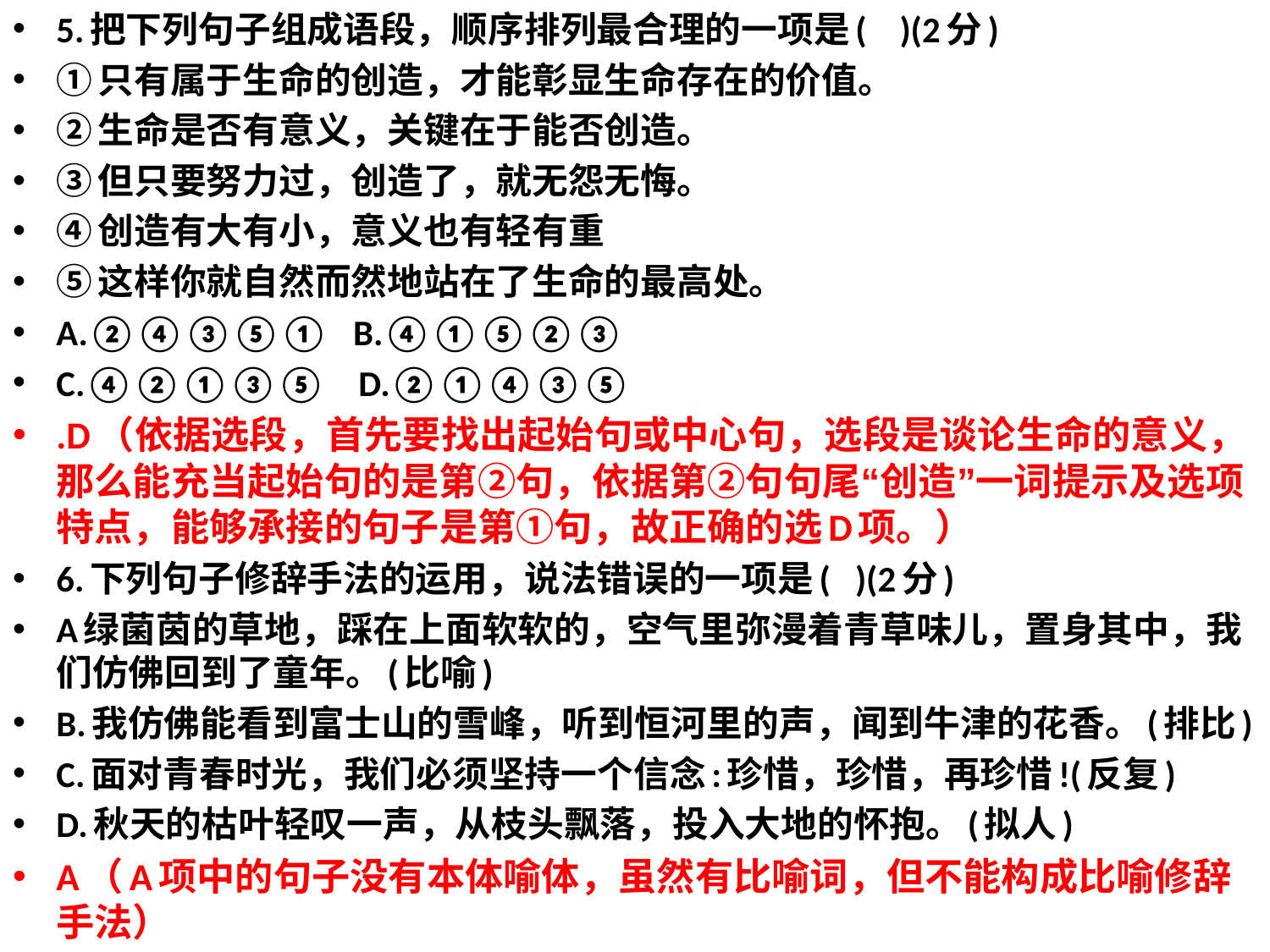

5.把下列句子组成语段，顺序排列最合理的一项是(    )(2分)
①只有属于生命的创造，才能彰显生命存在的价值。
②生命是否有意义，关键在于能否创造。
③但只要努力过，创造了，就无怨无悔。
④创造有大有小，意义也有轻有重
⑤这样你就自然而然地站在了生命的最高处。
A.②④③⑤①   B.④①⑤②③
C.④②①③⑤    D.②①④③⑤
.D（依据选段，首先要找出起始句或中心句，选段是谈论生命的意义，那么能充当起始句的是第②句，依据第②句句尾“创造”一词提示及选项特点，能够承接的句子是第①句，故正确的选D项。）
6.下列句子修辞手法的运用，说法错误的一项是(   )(2分)
A绿菌茵的草地，踩在上面软软的，空气里弥漫着青草味儿，置身其中，我们仿佛回到了童年。(比喻)
B.我仿佛能看到富士山的雪峰，听到恒河里的声，闻到牛津的花香。(排比)
C.面对青春时光，我们必须坚持一个信念:珍惜，珍惜，再珍惜!(反复)
D.秋天的枯叶轻叹一声，从枝头飘落，投入大地的怀抱。(拟人)
A（A项中的句子没有本体喻体，虽然有比喻词，但不能构成比喻修辞手法）
#